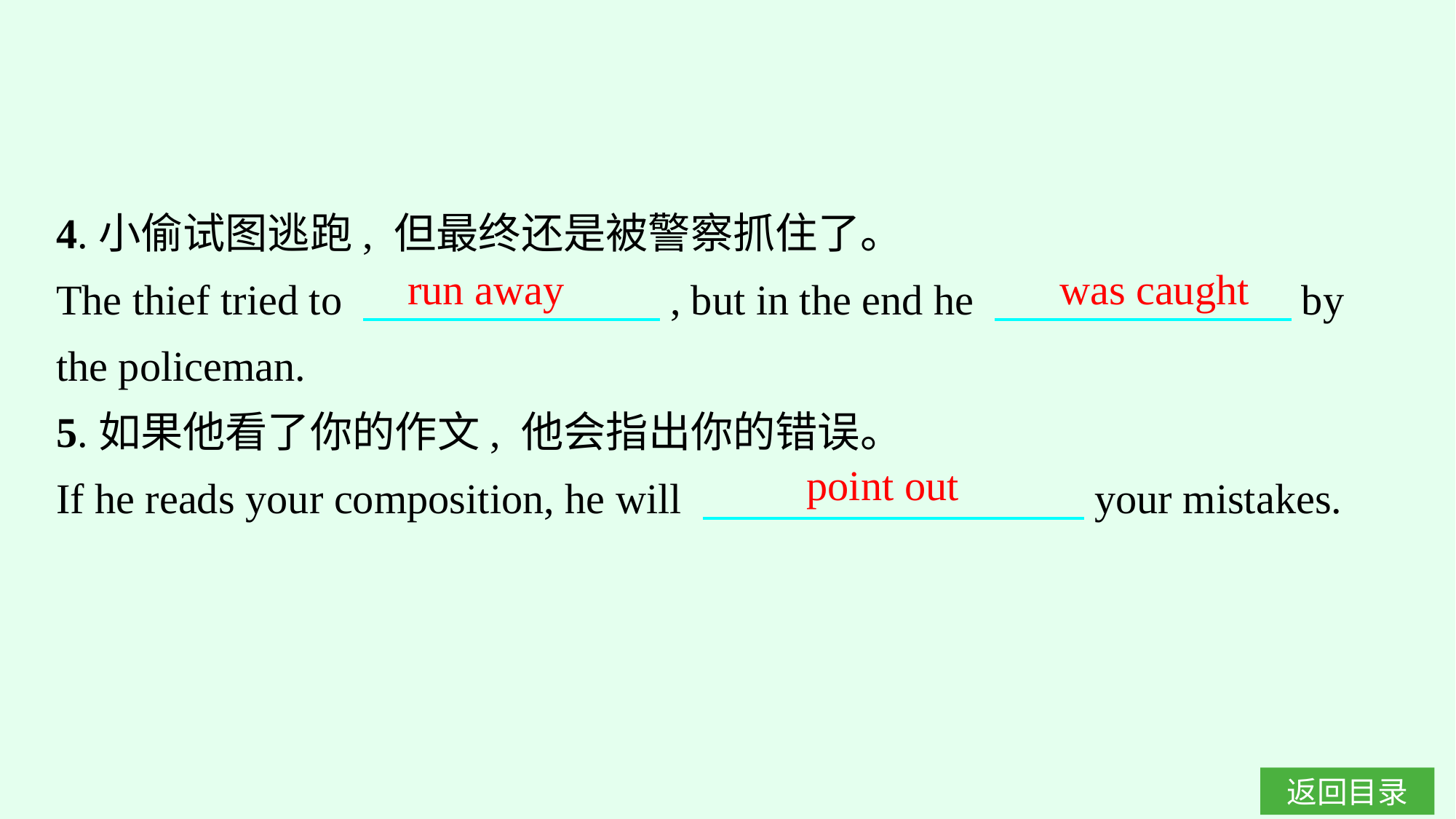

4.小偷试图逃跑, 但最终还是被警察抓住了。
The thief tried to 　　　　　　　, but in the end he 　　　　　　　by the policeman.
5.如果他看了你的作文, 他会指出你的错误。
If he reads your composition, he will 　　　　　　　　　your mistakes.
run away                                               was caught
point out